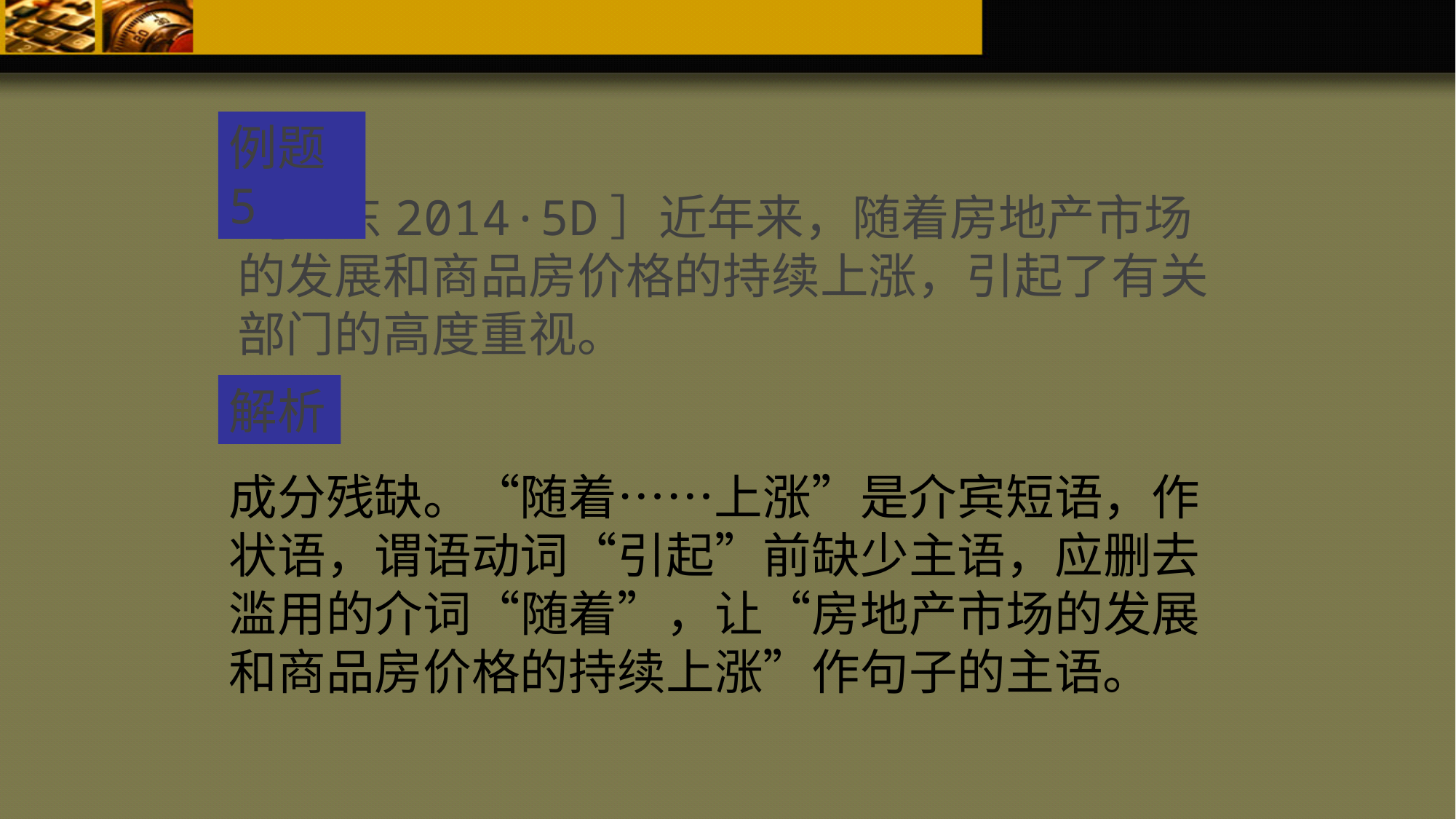

例题5
［山东2014·5D］近年来，随着房地产市场的发展和商品房价格的持续上涨，引起了有关部门的高度重视。
解析
成分残缺。“随着……上涨”是介宾短语，作状语，谓语动词“引起”前缺少主语，应删去滥用的介词“随着”，让“房地产市场的发展和商品房价格的持续上涨”作句子的主语。